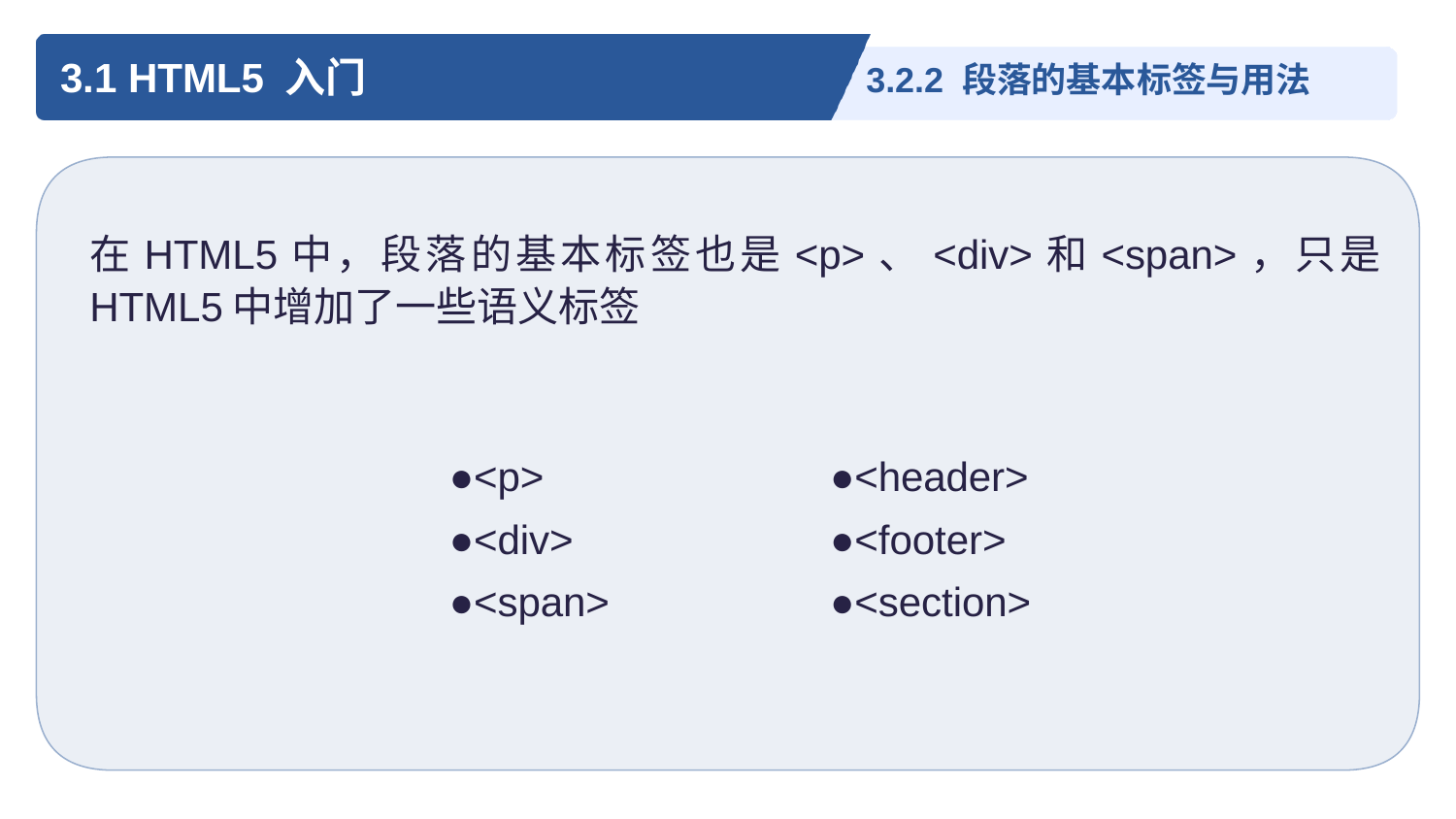

3.1 HTML5 入门
3.2.2 段落的基本标签与用法

在HTML5中，段落的基本标签也是<p>、<div>和<span>，只是HTML5中增加了一些语义标签
●<p>
●<div>
●<span>
●<header>
●<footer>
●<section>